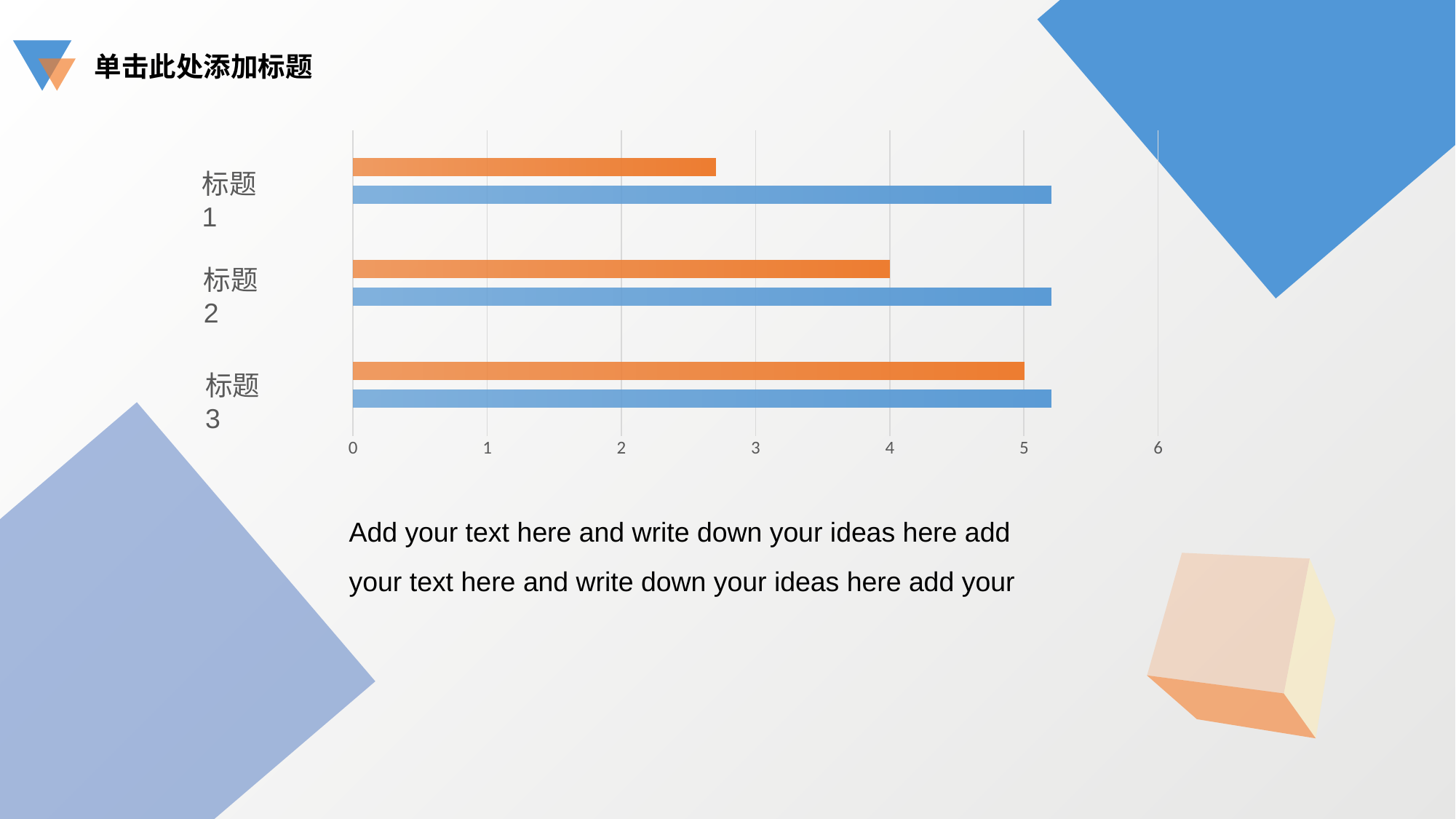

单击此处添加标题

### Chart

| Category | 系列 1 | 系列 2 |
|---|---|---|
| 类别 1 | 5.2 | 5.0 |
| 类别 2 | 5.2 | 4.0 |
| 类别 3 | 5.2 | 2.7 |
标题1
标题2
标题3

Add your text here and write down your ideas here add your text here and write down your ideas here add your